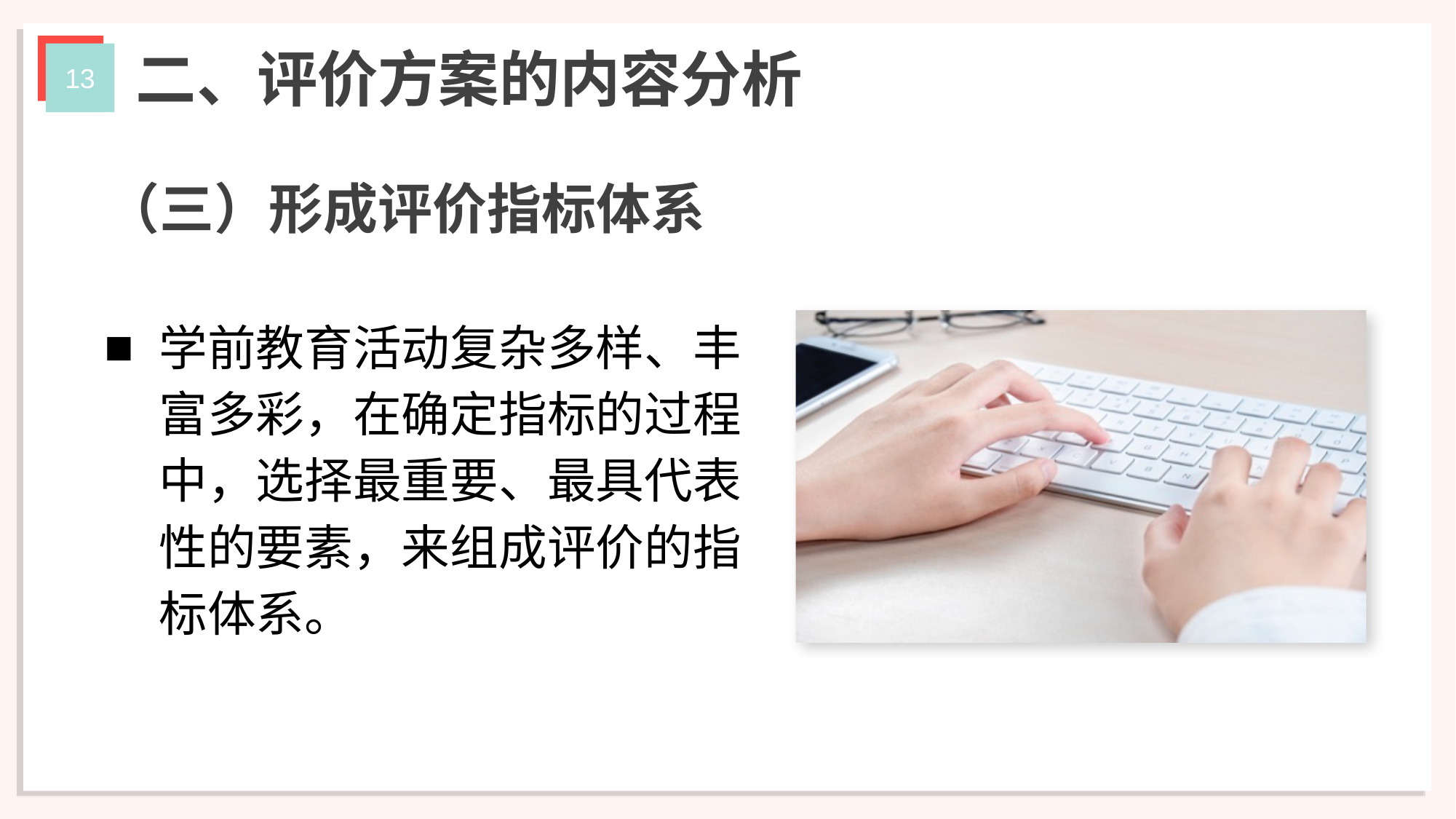

二、评价方案的内容分析
（三）形成评价指标体系
学前教育活动复杂多样、丰富多彩，在确定指标的过程中，选择最重要、最具代表性的要素，来组成评价的指标体系。